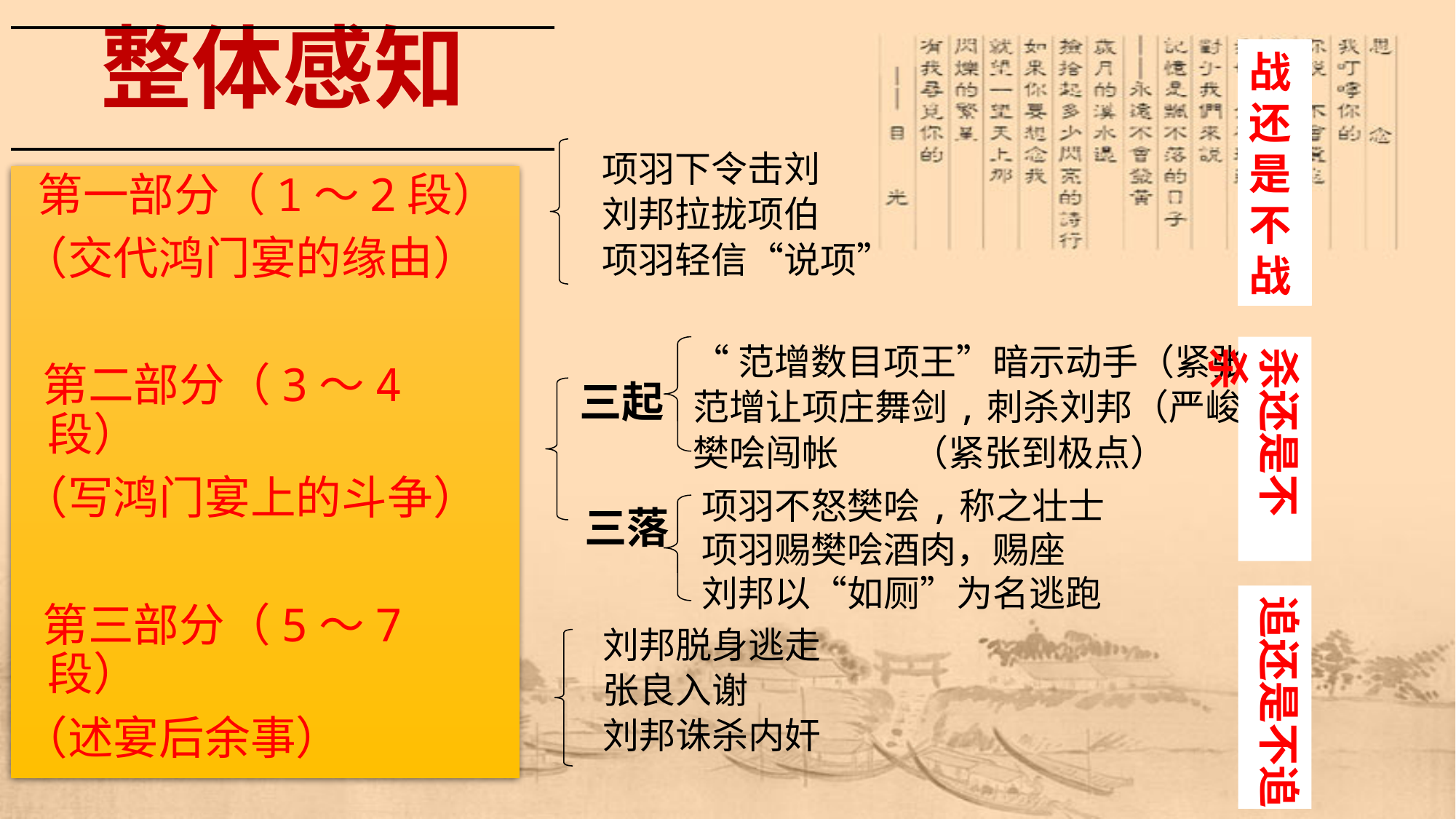

整体感知
战
还
是
不
战
项羽下令击刘
刘邦拉拢项伯
项羽轻信“说项”

 第一部分（1～2段）
（交代鸿门宴的缘由）

 第二部分（3～4 段）
（写鸿门宴上的斗争）

 第三部分（5～7 段）
（述宴后余事）

“范增数目项王”暗示动手（紧张）
范增让项庄舞剑,刺杀刘邦（严峻）
樊哙闯帐         （紧张到极点）

杀还是不杀
三起

项羽不怒樊哙,称之壮士
项羽赐樊哙酒肉，赐座
刘邦以“如厕”为名逃跑

三落
追还是不追
刘邦脱身逃走
张良入谢
刘邦诛杀内奸